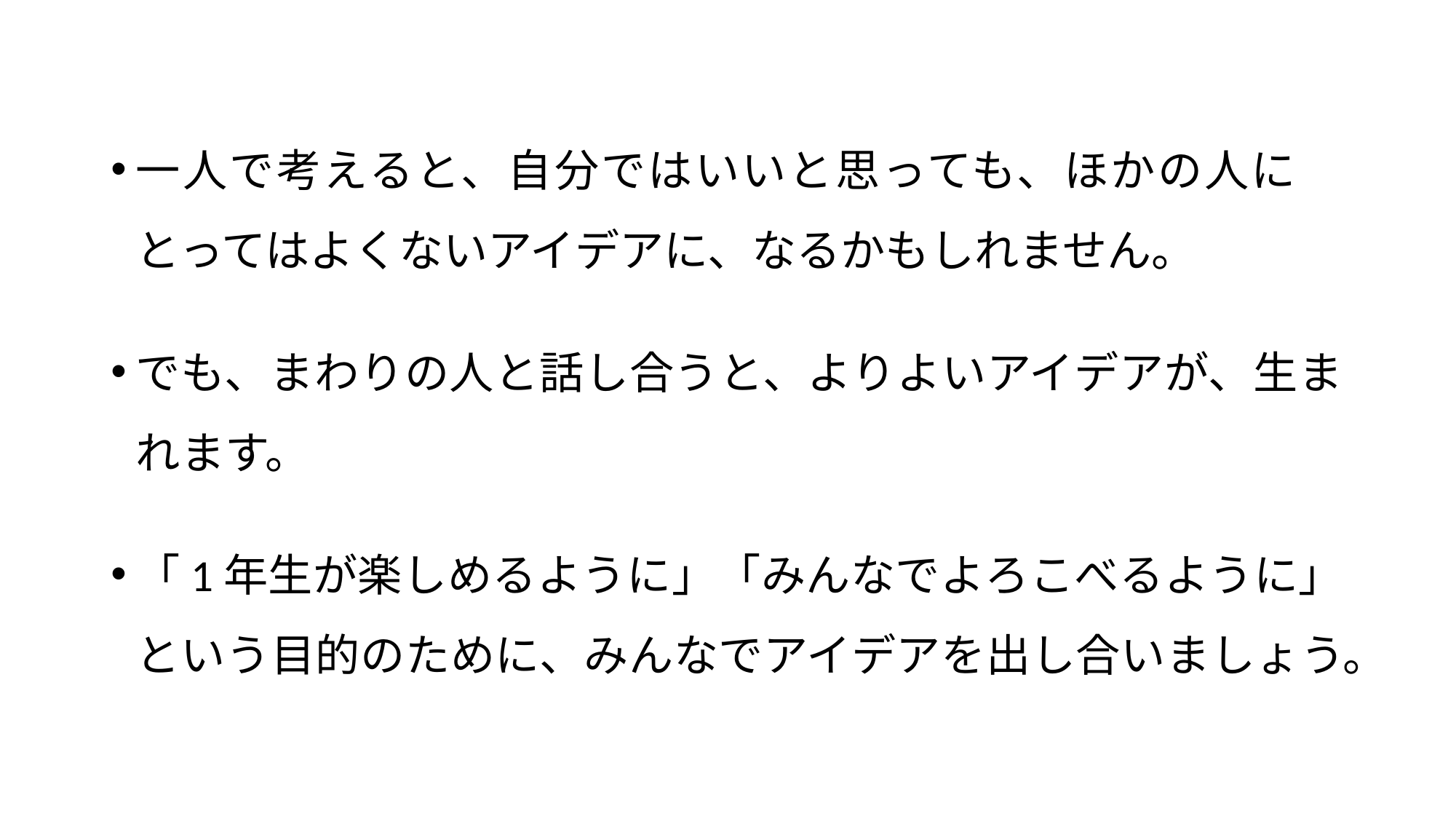

一人で考えると、自分ではいいと思っても、ほかの人に　とってはよくないアイデアに、なるかもしれません。
でも、まわりの人と話し合うと、よりよいアイデアが、生まれます。
「1年生が楽しめるように」「みんなでよろこべるように」という目的のために、みんなでアイデアを出し合いましょう。